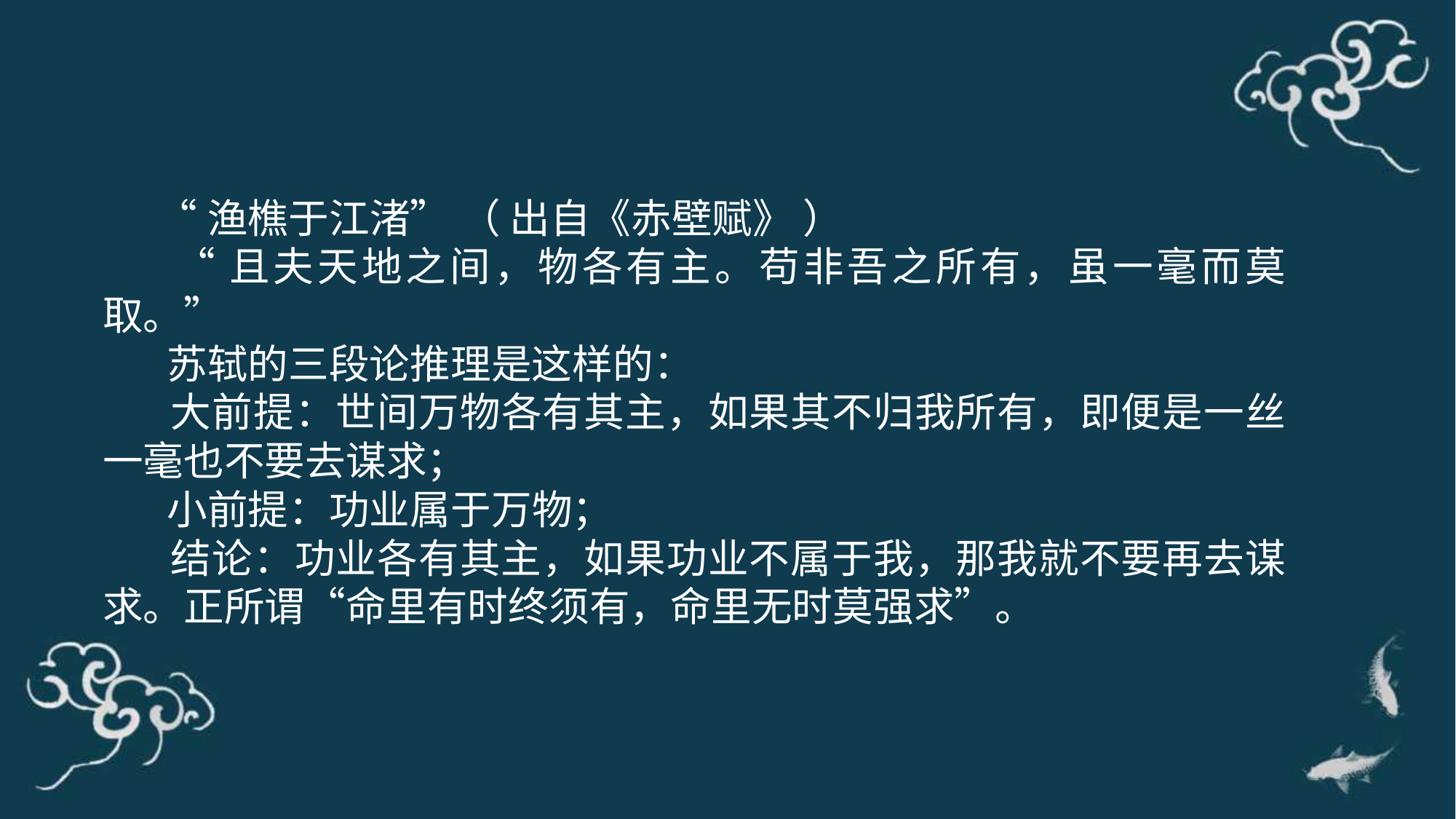

“渔樵于江渚” （ 出自《赤壁赋》 ）
    “且夫天地之间，物各有主。苟非吾之所有，虽一毫而莫取。”
    苏轼的三段论推理是这样的：
    大前提：世间万物各有其主，如果其不归我所有，即便是一丝一毫也不要去谋求；
    小前提：功业属于万物；
    结论：功业各有其主，如果功业不属于我，那我就不要再去谋求。正所谓“命里有时终须有，命里无时莫强求”。